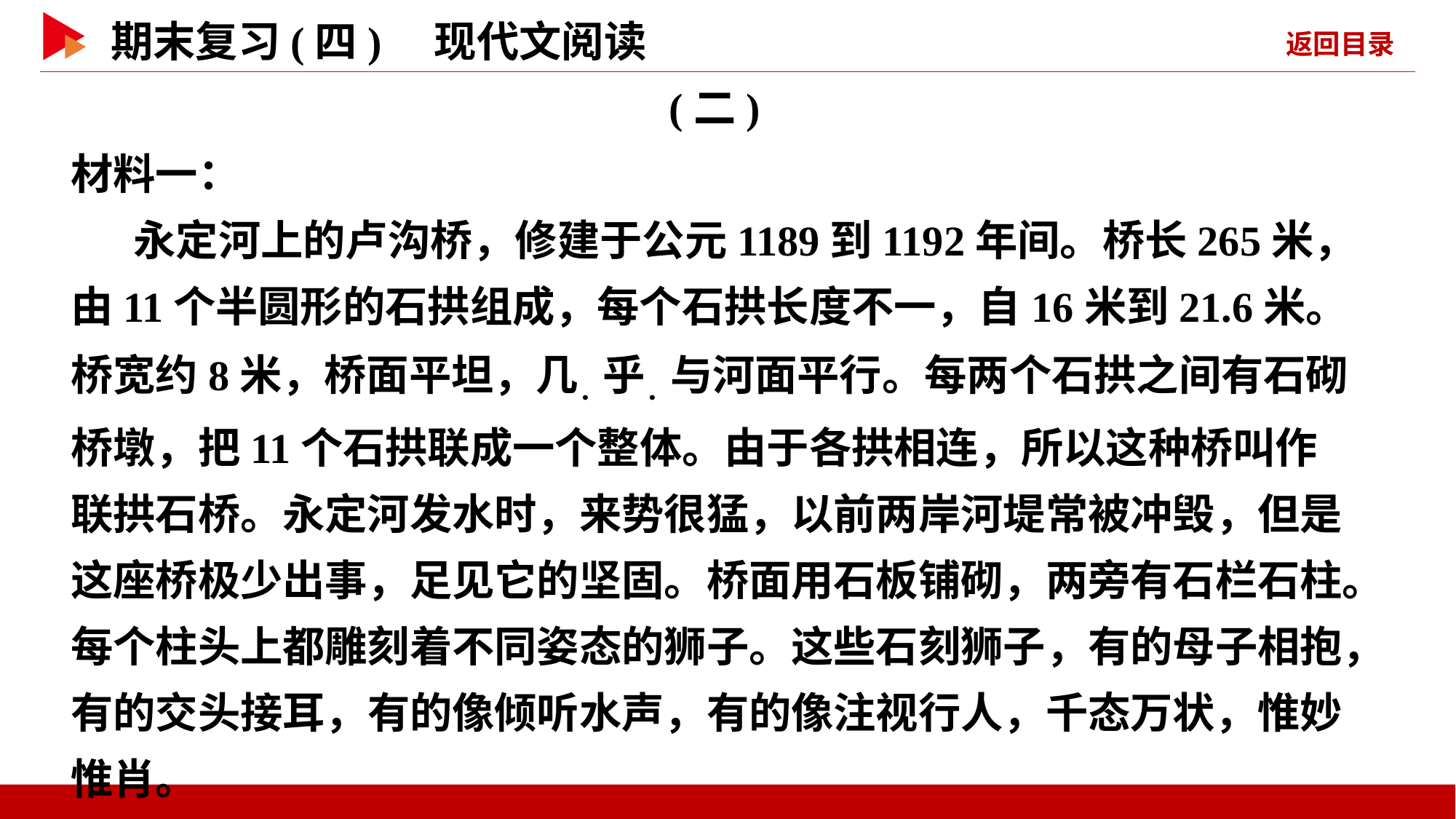

(二)
材料一：
  永定河上的卢沟桥，修建于公元1189到1192年间。桥长265米，由11个半圆形的石拱组成，每个石拱长度不一，自16米到21.6米。桥宽约8米，桥面平坦，几．乎．与河面平行。每两个石拱之间有石砌桥墩，把11个石拱联成一个整体。由于各拱相连，所以这种桥叫作联拱石桥。永定河发水时，来势很猛，以前两岸河堤常被冲毁，但是这座桥极少出事，足见它的坚固。桥面用石板铺砌，两旁有石栏石柱。每个柱头上都雕刻着不同姿态的狮子。这些石刻狮子，有的母子相抱，有的交头接耳，有的像倾听水声，有的像注视行人，千态万状，惟妙惟肖。
(选自茅以昇《中国石拱桥》)